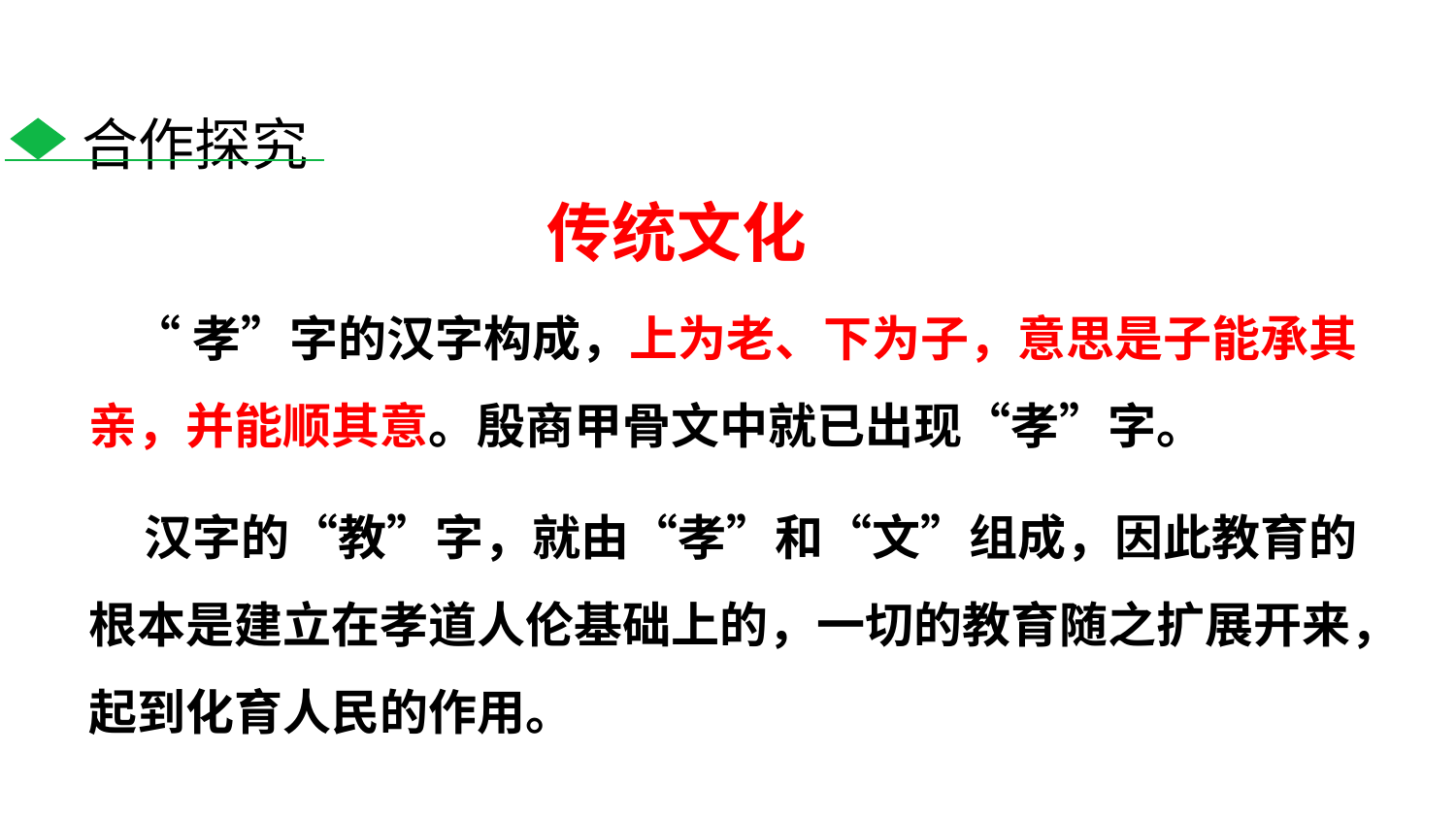

合作探究

传统文化
    “孝”字的汉字构成，上为老、下为子，意思是子能承其亲，并能顺其意。殷商甲骨文中就已出现“孝”字。
    汉字的“教”字，就由“孝”和“文”组成，因此教育的根本是建立在孝道人伦基础上的，一切的教育随之扩展开来，起到化育人民的作用。